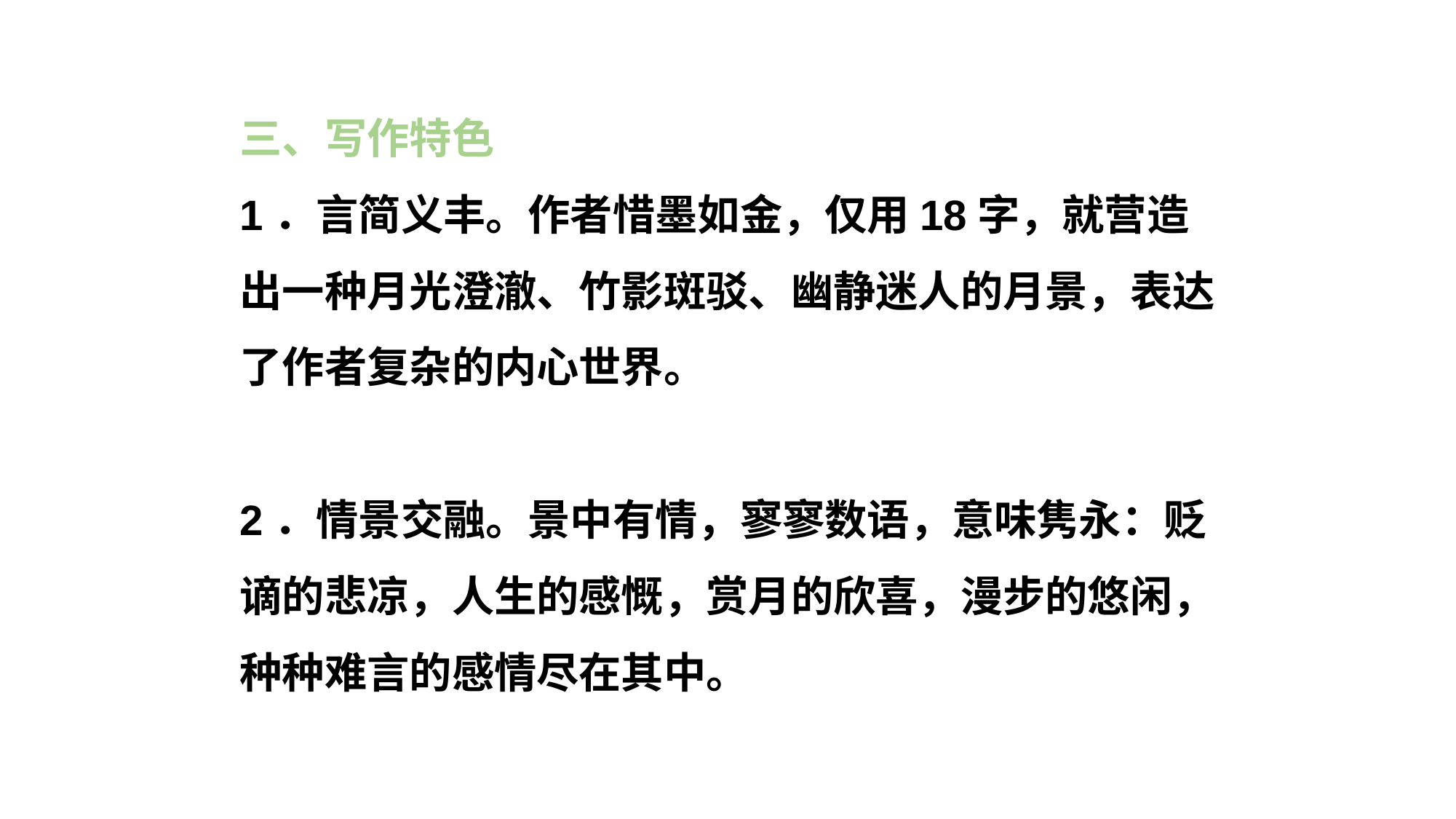

三、写作特色
1．言简义丰。作者惜墨如金，仅用18字，就营造出一种月光澄澈、竹影斑驳、幽静迷人的月景，表达了作者复杂的内心世界。

2．情景交融。景中有情，寥寥数语，意味隽永：贬谪的悲凉，人生的感慨，赏月的欣喜，漫步的悠闲，种种难言的感情尽在其中。